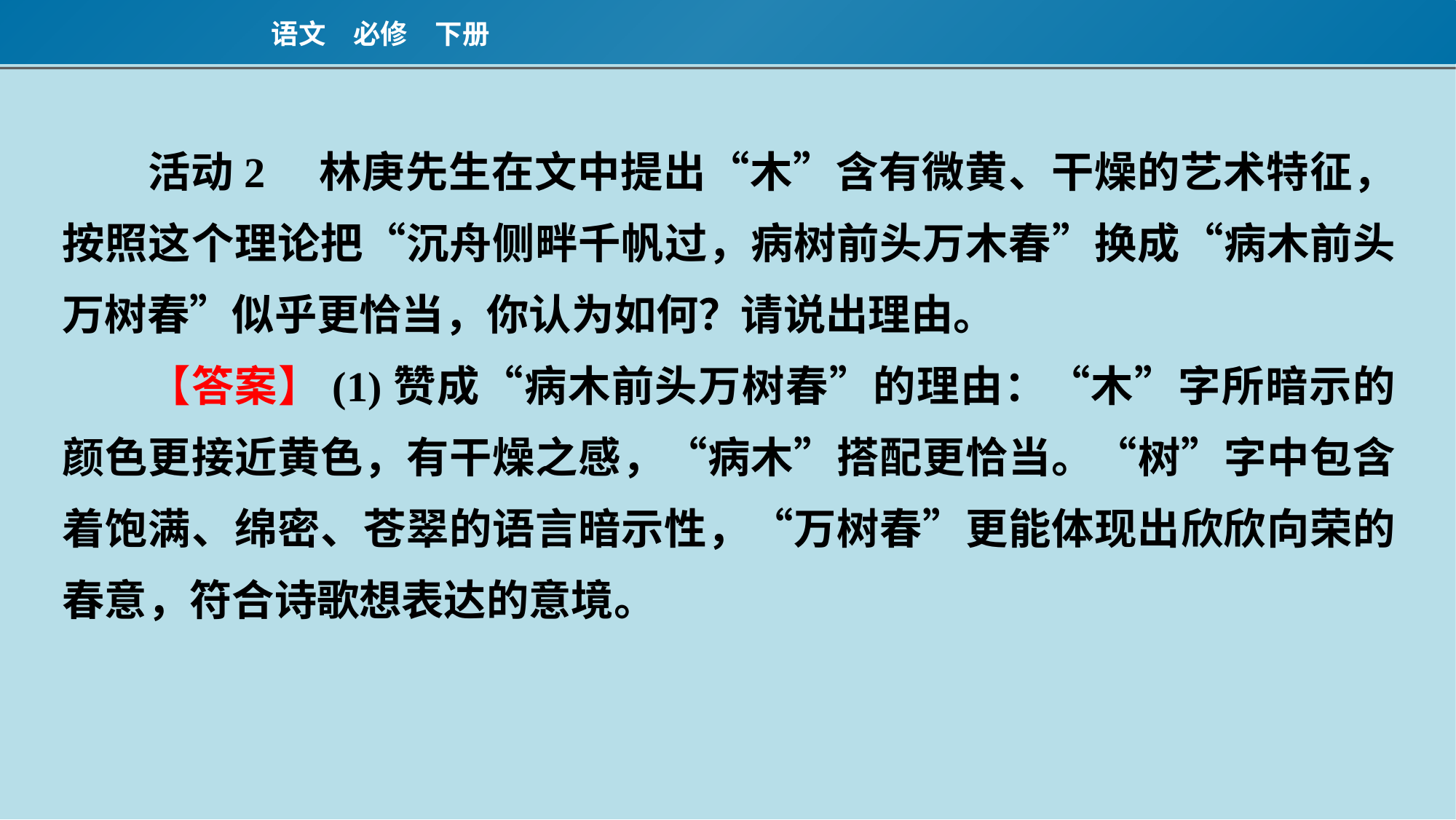

活动2　林庚先生在文中提出“木”含有微黄、干燥的艺术特征，按照这个理论把“沉舟侧畔千帆过，病树前头万木春”换成“病木前头万树春”似乎更恰当，你认为如何？请说出理由。
【答案】(1)赞成“病木前头万树春”的理由：“木”字所暗示的颜色更接近黄色，有干燥之感，“病木”搭配更恰当。“树”字中包含着饱满、绵密、苍翠的语言暗示性，“万树春”更能体现出欣欣向荣的春意，符合诗歌想表达的意境。